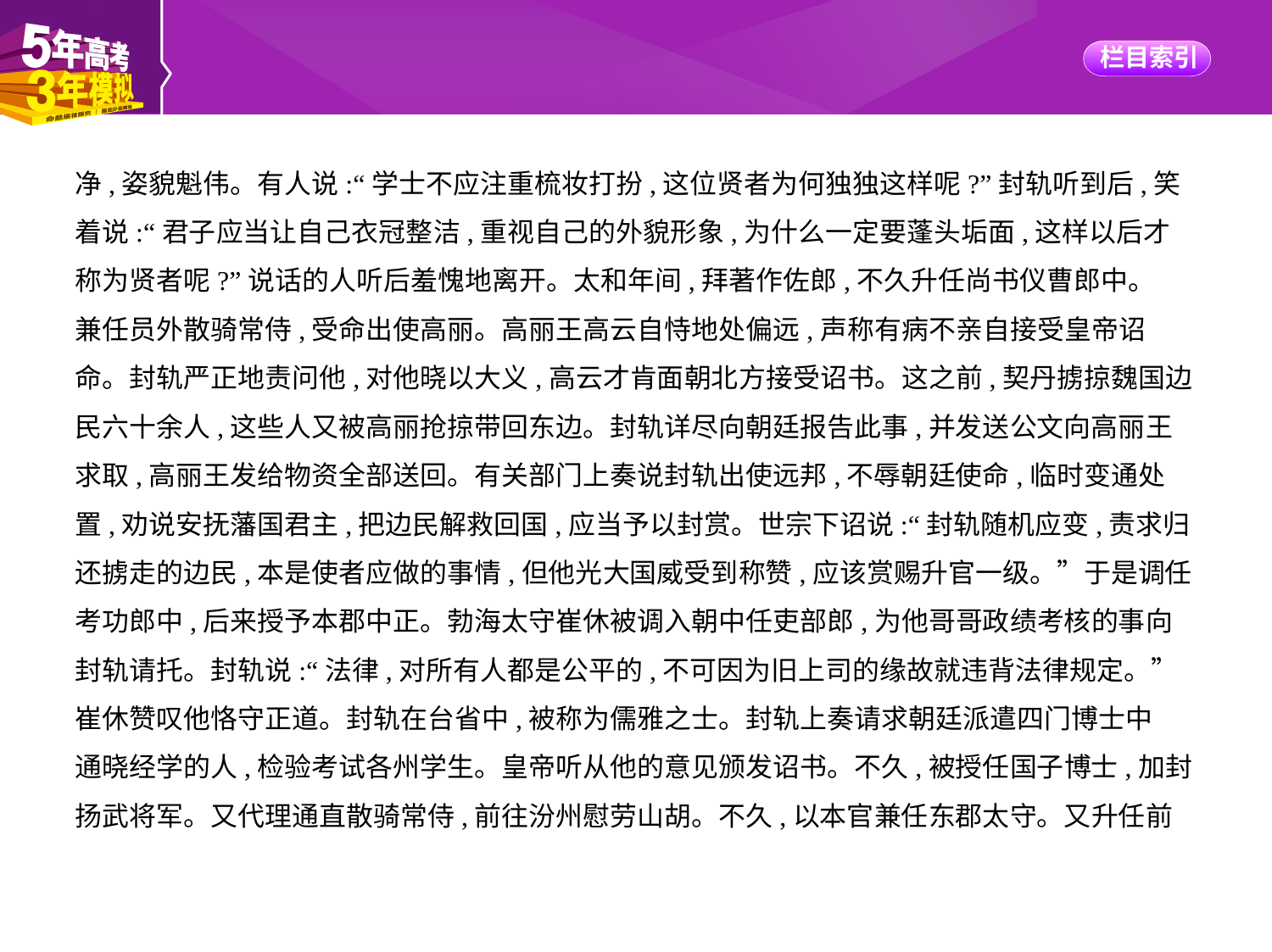

净,姿貌魁伟。有人说:“学士不应注重梳妆打扮,这位贤者为何独独这样呢?”封轨听到后,笑
着说:“君子应当让自己衣冠整洁,重视自己的外貌形象,为什么一定要蓬头垢面,这样以后才
称为贤者呢?”说话的人听后羞愧地离开。太和年间,拜著作佐郎,不久升任尚书仪曹郎中。
兼任员外散骑常侍,受命出使高丽。高丽王高云自恃地处偏远,声称有病不亲自接受皇帝诏
命。封轨严正地责问他,对他晓以大义,高云才肯面朝北方接受诏书。这之前,契丹掳掠魏国边
民六十余人,这些人又被高丽抢掠带回东边。封轨详尽向朝廷报告此事,并发送公文向高丽王
求取,高丽王发给物资全部送回。有关部门上奏说封轨出使远邦,不辱朝廷使命,临时变通处
置,劝说安抚藩国君主,把边民解救回国,应当予以封赏。世宗下诏说:“封轨随机应变,责求归
还掳走的边民,本是使者应做的事情,但他光大国威受到称赞,应该赏赐升官一级。”于是调任
考功郎中,后来授予本郡中正。勃海太守崔休被调入朝中任吏部郎,为他哥哥政绩考核的事向
封轨请托。封轨说:“法律,对所有人都是公平的,不可因为旧上司的缘故就违背法律规定。”
崔休赞叹他恪守正道。封轨在台省中,被称为儒雅之士。封轨上奏请求朝廷派遣四门博士中
通晓经学的人,检验考试各州学生。皇帝听从他的意见颁发诏书。不久,被授任国子博士,加封
扬武将军。又代理通直散骑常侍,前往汾州慰劳山胡。不久,以本官兼任东郡太守。又升任前